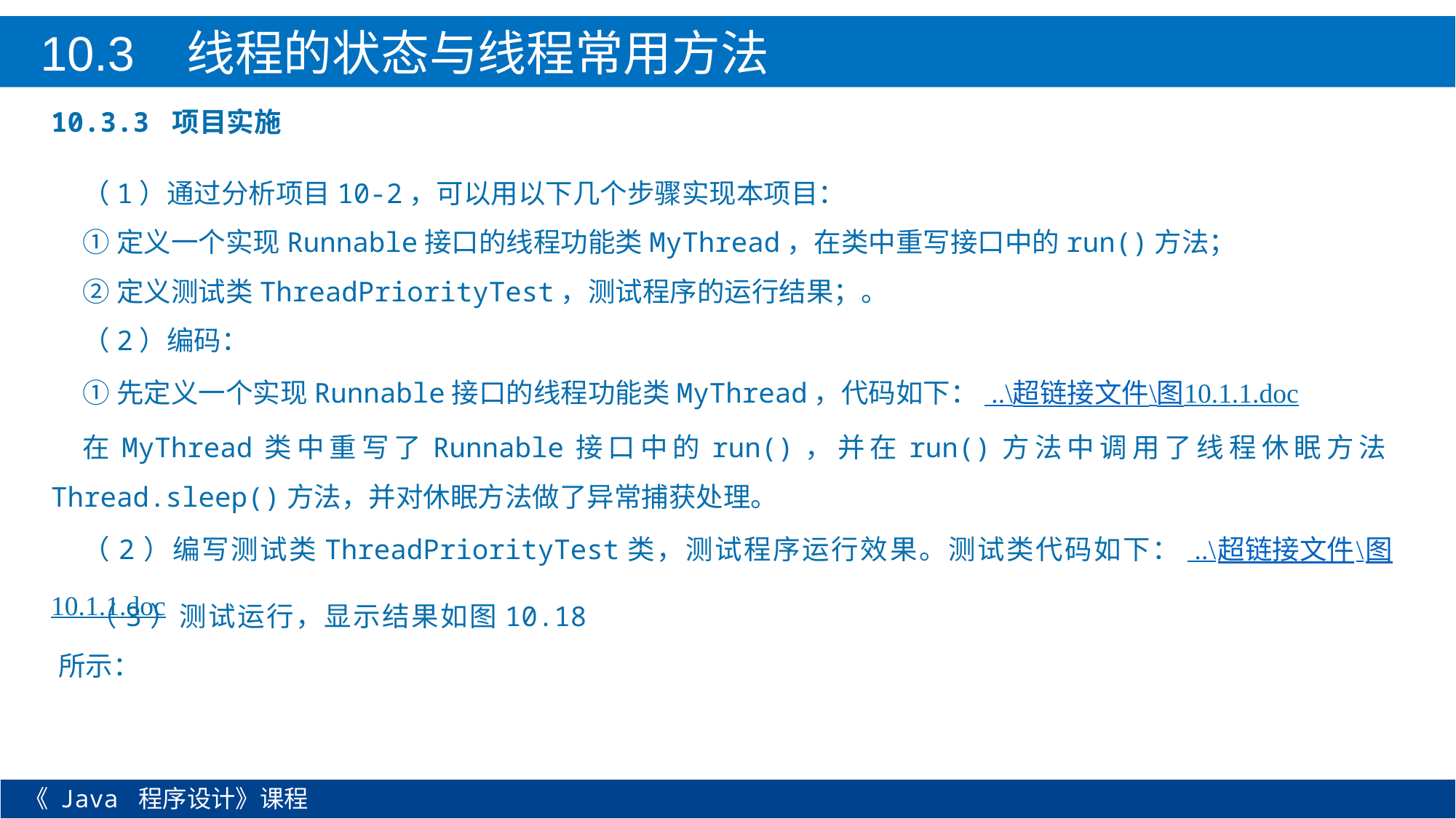

10.3   线程的状态与线程常用方法
10.3.3 项目实施
（1）通过分析项目10-2，可以用以下几个步骤实现本项目：
①定义一个实现Runnable接口的线程功能类MyThread，在类中重写接口中的run()方法；
②定义测试类ThreadPriorityTest，测试程序的运行结果；。
（2）编码：
①先定义一个实现Runnable接口的线程功能类MyThread，代码如下： ..\超链接文件\图10.1.1.doc
在MyThread类中重写了Runnable接口中的run()，并在run()方法中调用了线程休眠方法Thread.sleep()方法，并对休眠方法做了异常捕获处理。
（2）编写测试类ThreadPriorityTest类，测试程序运行效果。测试类代码如下： ..\超链接文件\图10.1.1.doc
（3）测试运行，显示结果如图10.18所示：
《 Java 程序设计》课程